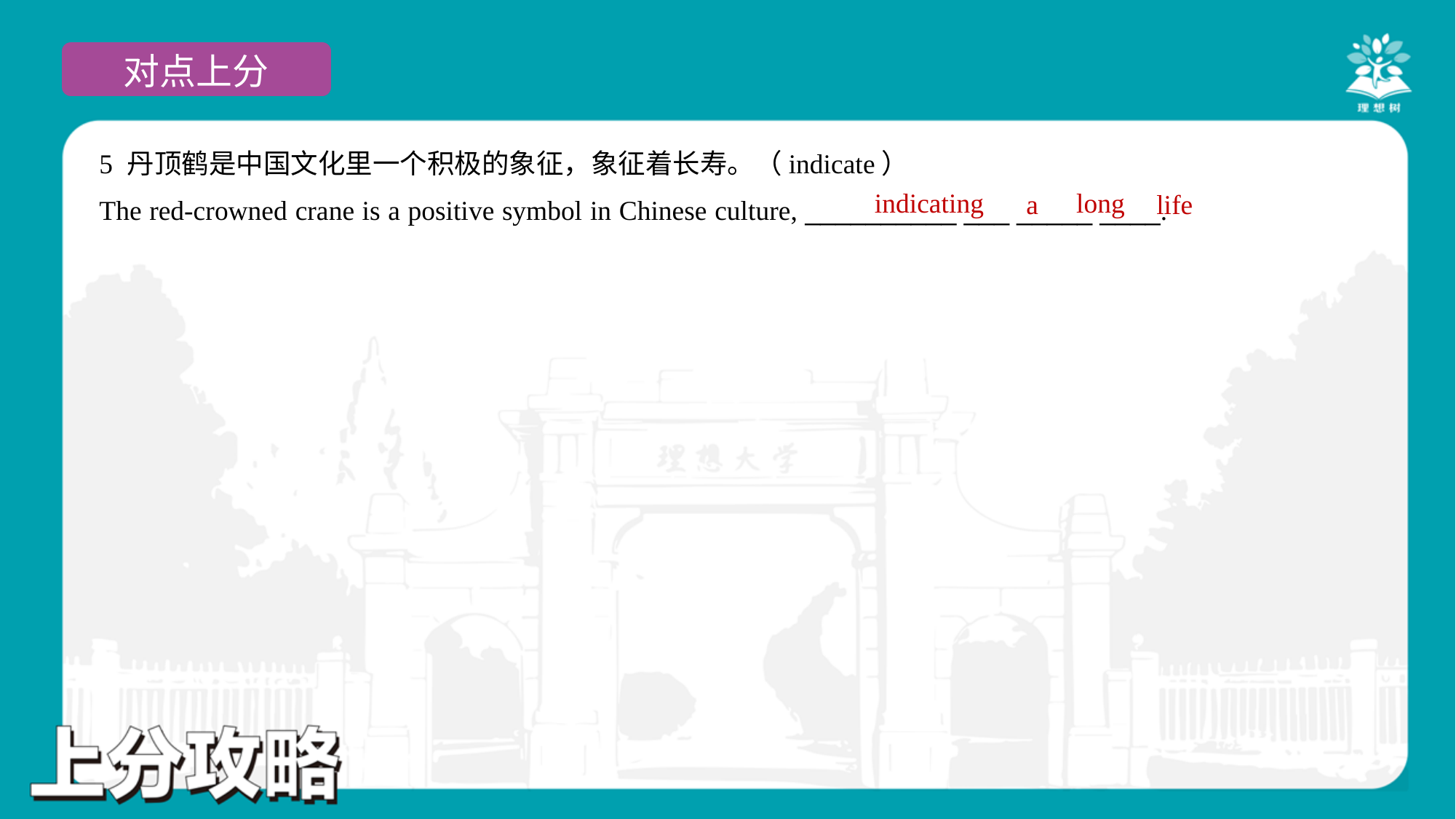

5 丹顶鹤是中国文化里一个积极的象征，象征着长寿。（indicate）
The red-crowned crane is a positive symbol in Chinese culture, __________ ___ _____ ____.
indicating
long
a
life